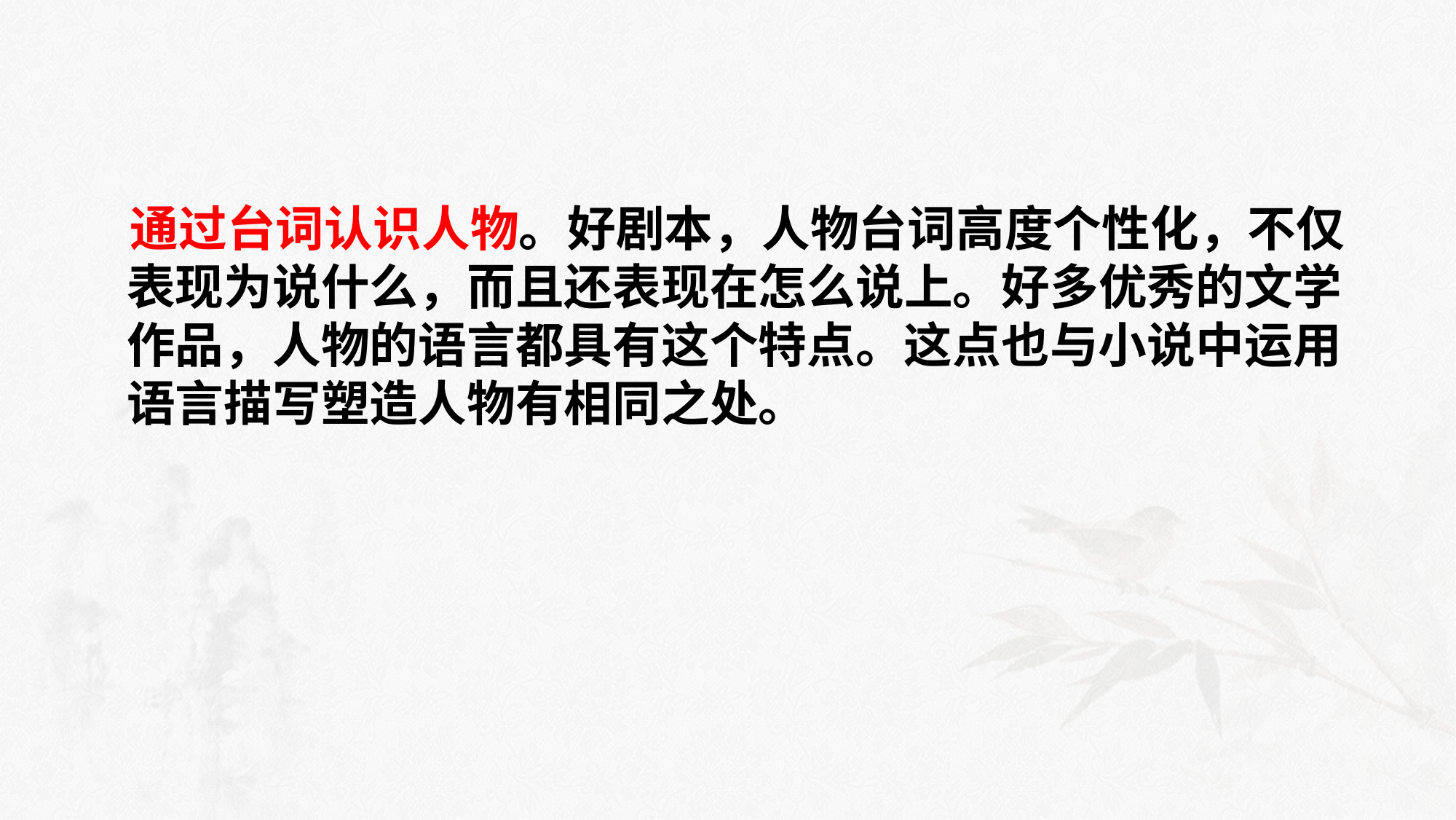

#
   通过台词认识人物。好剧本，人物台词高度个性化，不仅表现为说什么，而且还表现在怎么说上。好多优秀的文学作品，人物的语言都具有这个特点。这点也与小说中运用语言描写塑造人物有相同之处。